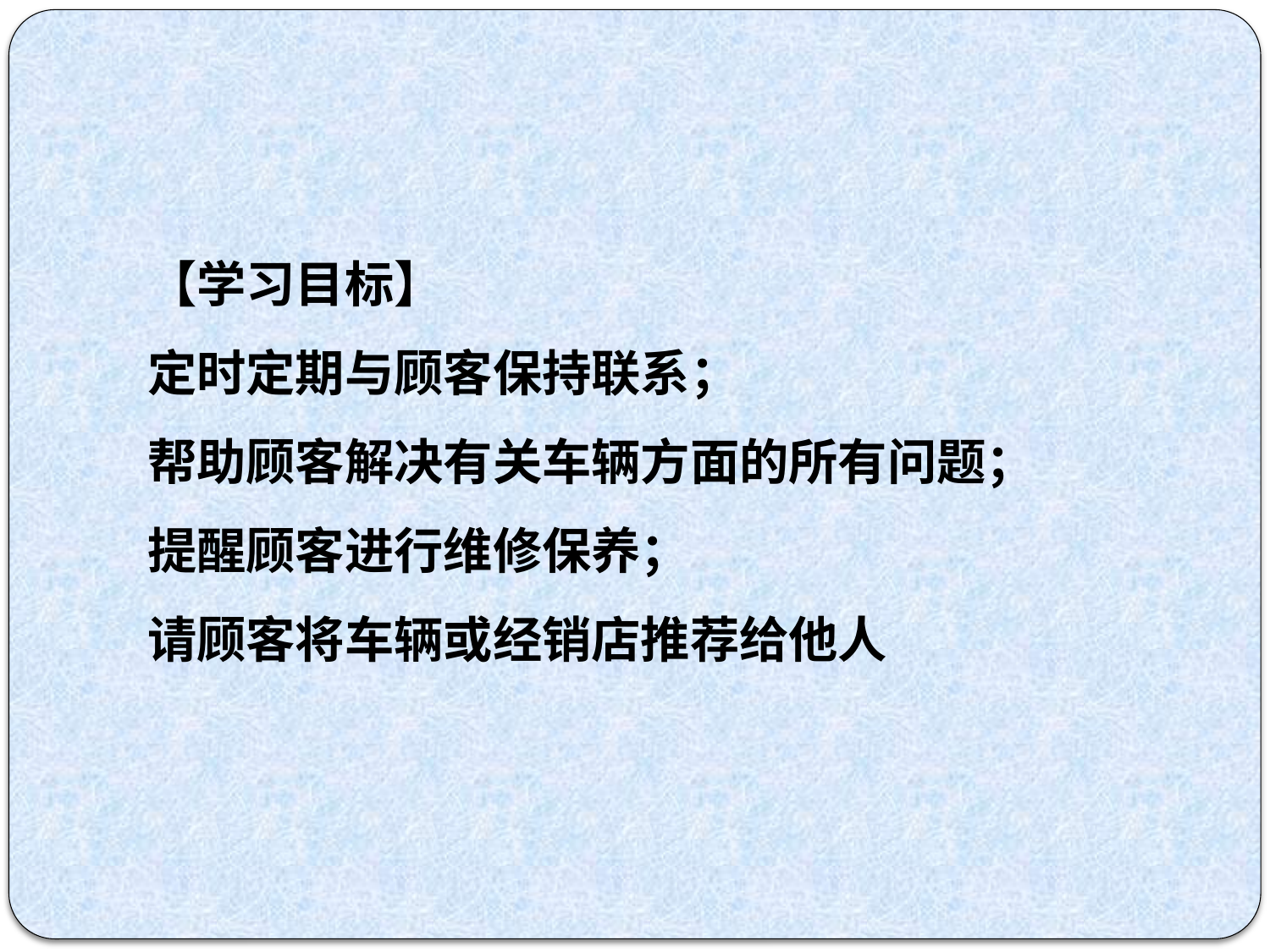

【学习目标】
定时定期与顾客保持联系；
帮助顾客解决有关车辆方面的所有问题；
提醒顾客进行维修保养；
请顾客将车辆或经销店推荐给他人